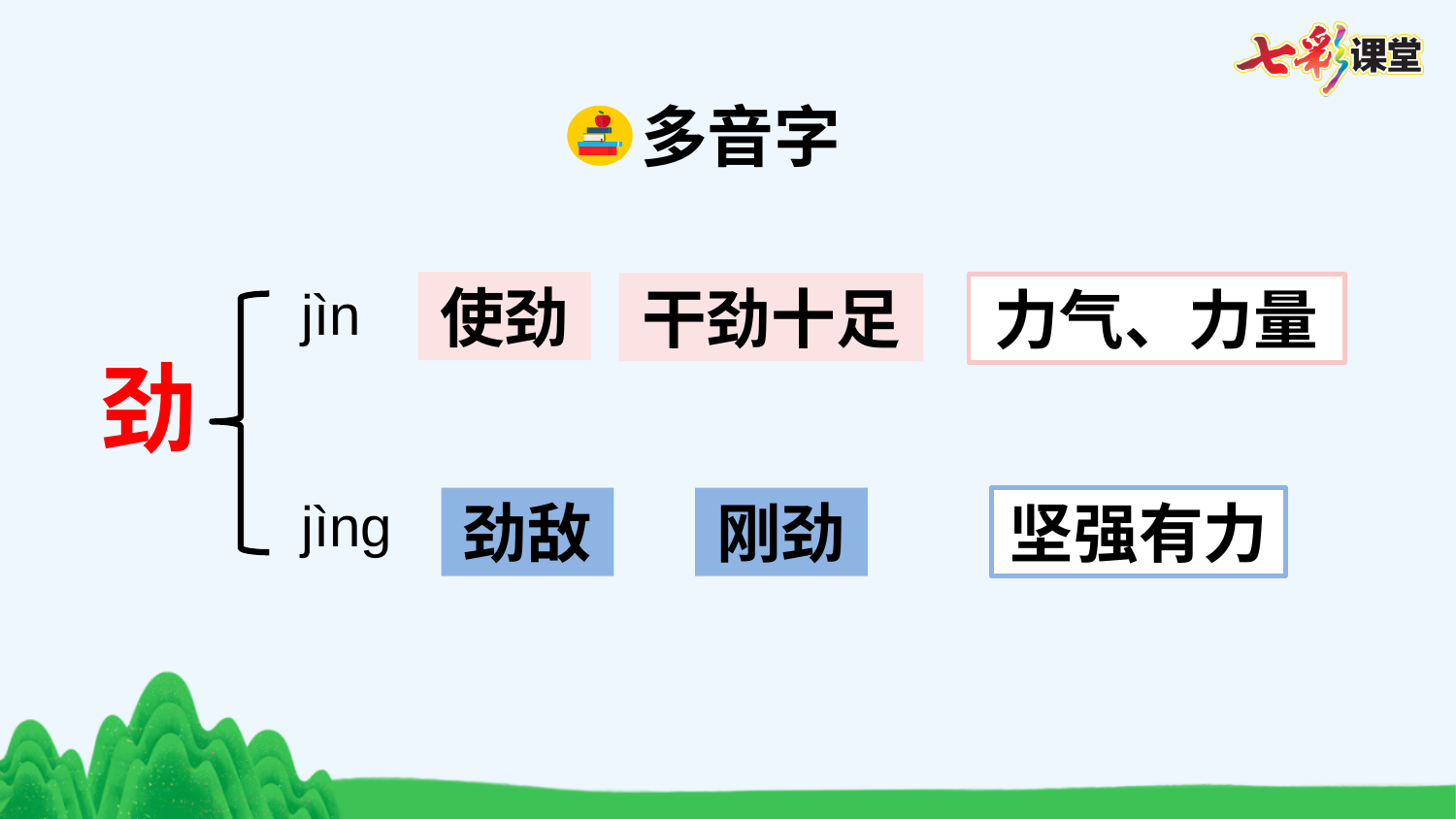

多音字

jìn
使劲
干劲十足
力气、力量

劲
jìng
劲敌
刚劲
坚强有力